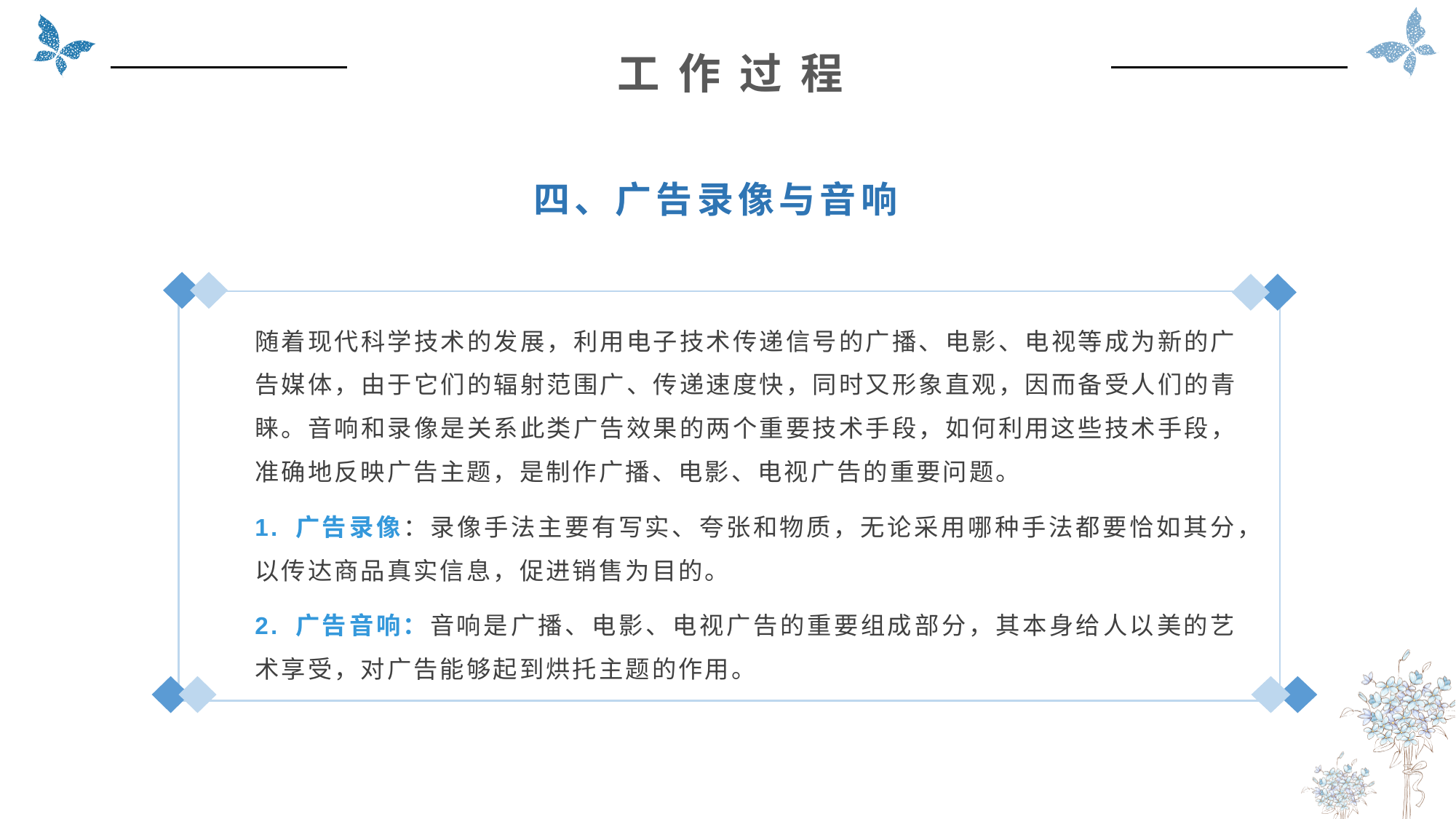

工 作 过 程
四、广告录像与音响

随着现代科学技术的发展，利用电子技术传递信号的广播、电影、电视等成为新的广告媒体，由于它们的辐射范围广、传递速度快，同时又形象直观，因而备受人们的青睐。音响和录像是关系此类广告效果的两个重要技术手段，如何利用这些技术手段，准确地反映广告主题，是制作广播、电影、电视广告的重要问题。
1. 广告录像：录像手法主要有写实、夸张和物质，无论采用哪种手法都要恰如其分，以传达商品真实信息，促进销售为目的。
2. 广告音响：音响是广播、电影、电视广告的重要组成部分，其本身给人以美的艺术享受，对广告能够起到烘托主题的作用。